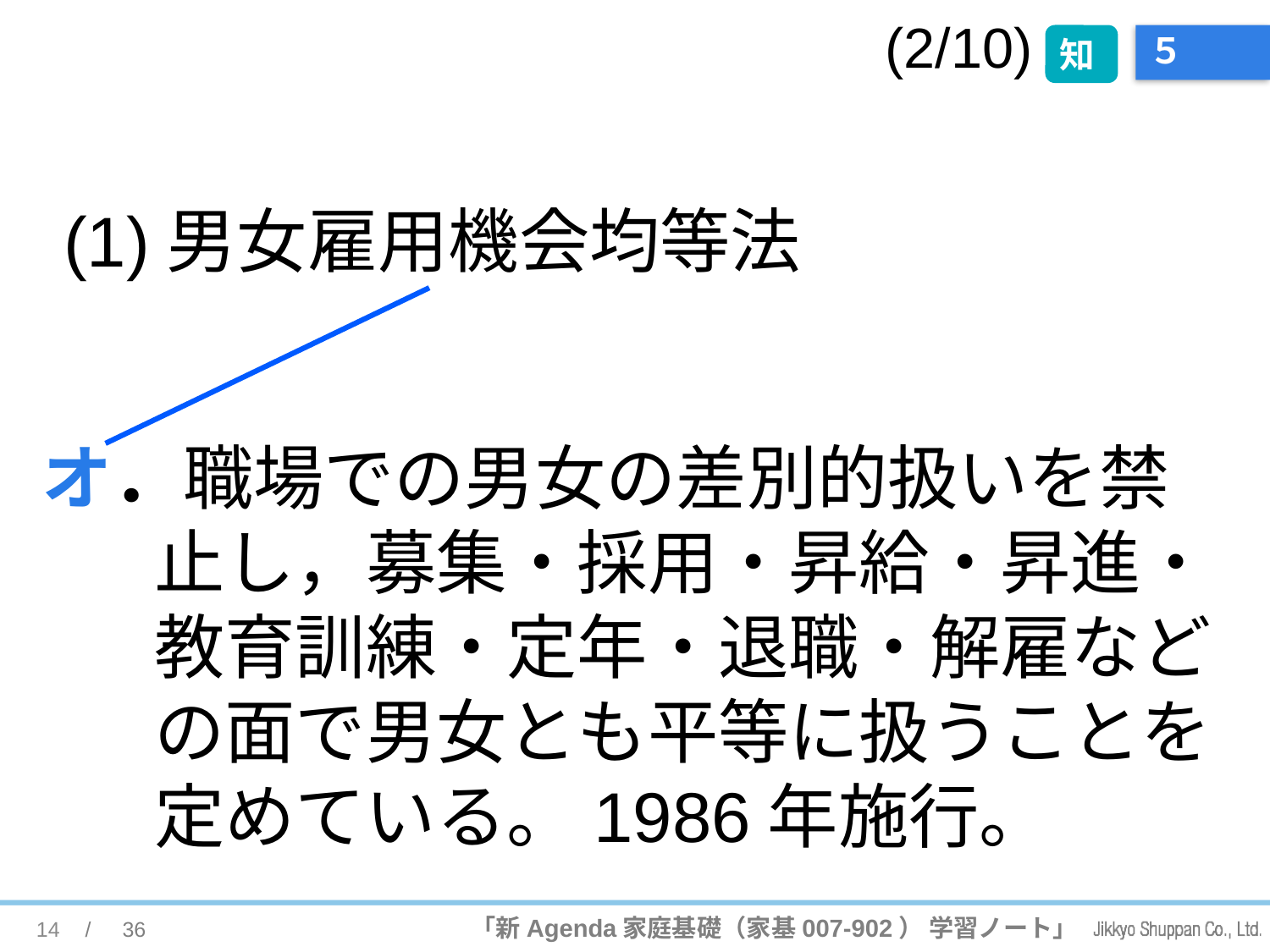

(2/10)
知
# ５
(1)男女雇用機会均等法
オ．職場での男女の差別的扱いを禁止し，募集・採用・昇給・昇進・教育訓練・定年・退職・解雇などの面で男女とも平等に扱うことを定めている。1986年施行。
14